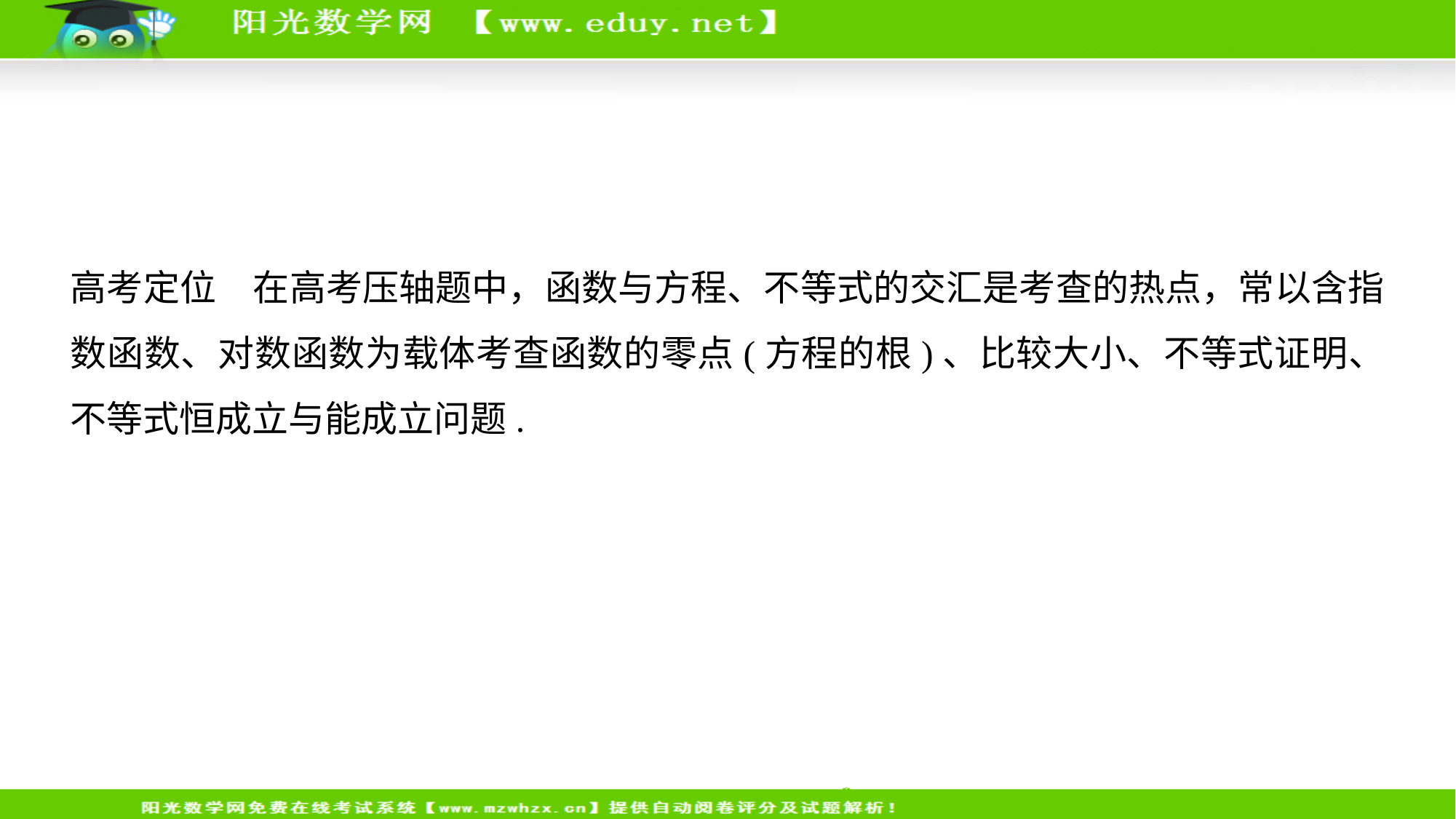

高考定位　在高考压轴题中，函数与方程、不等式的交汇是考查的热点，常以含指数函数、对数函数为载体考查函数的零点(方程的根)、比较大小、不等式证明、不等式恒成立与能成立问题.